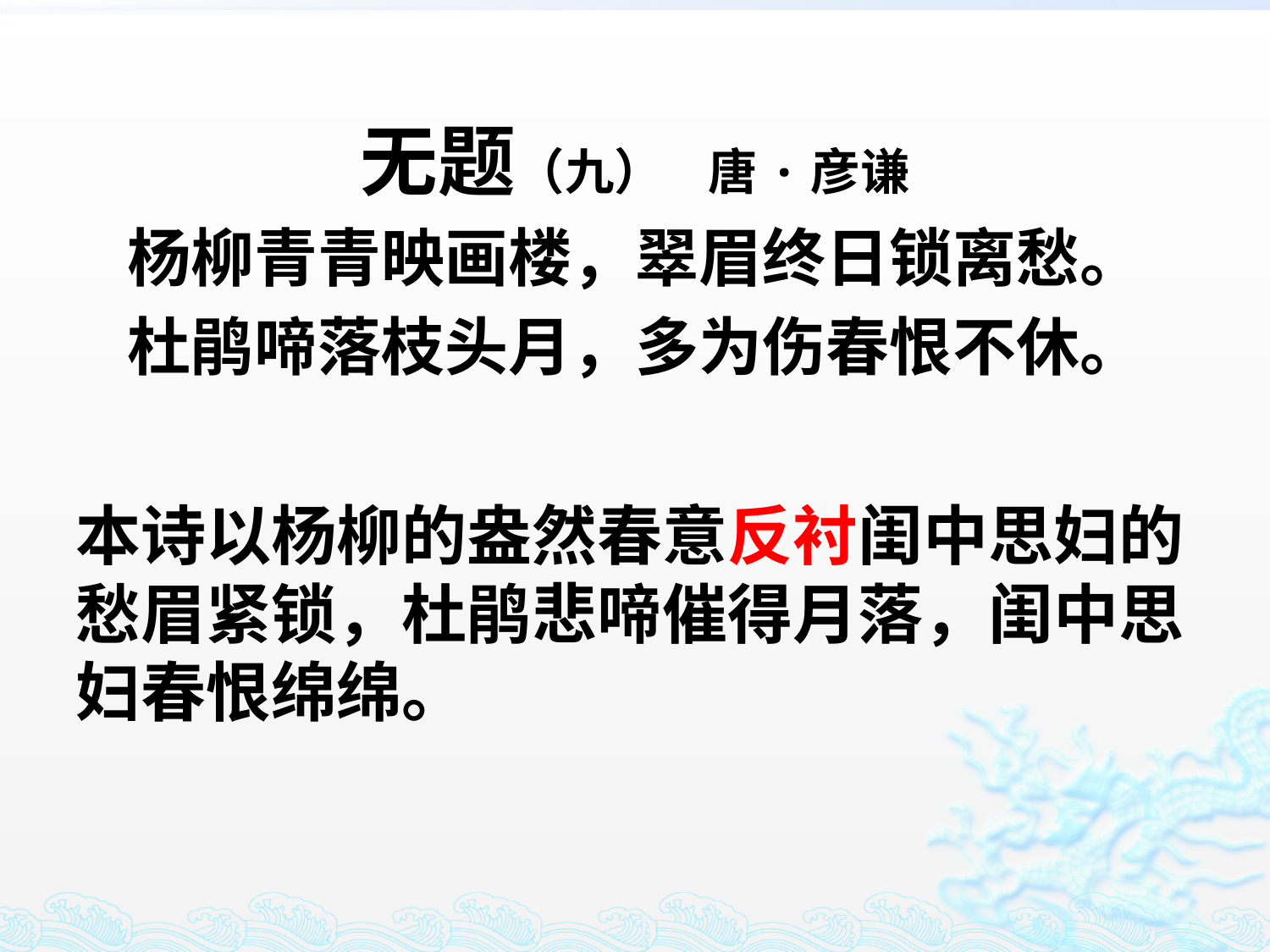

无题（九）    唐·彦谦
杨柳青青映画楼，翠眉终日锁离愁。
杜鹃啼落枝头月，多为伤春恨不休。

本诗以杨柳的盎然春意反衬闺中思妇的愁眉紧锁，杜鹃悲啼催得月落，闺中思妇春恨绵绵。